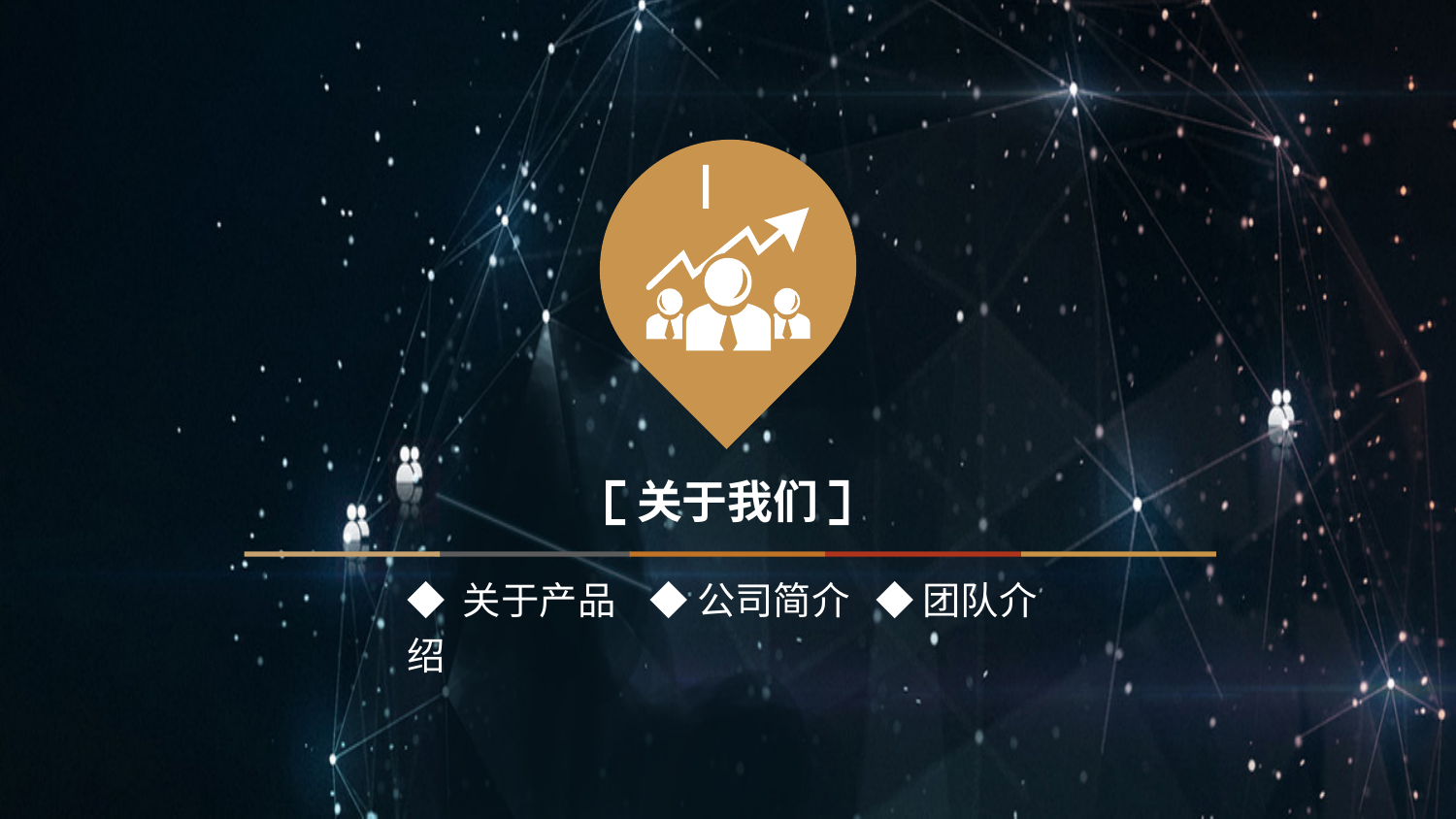

Ⅰ
关于我们

◆ 关于产品    ◆ 公司简介   ◆ 团队介绍